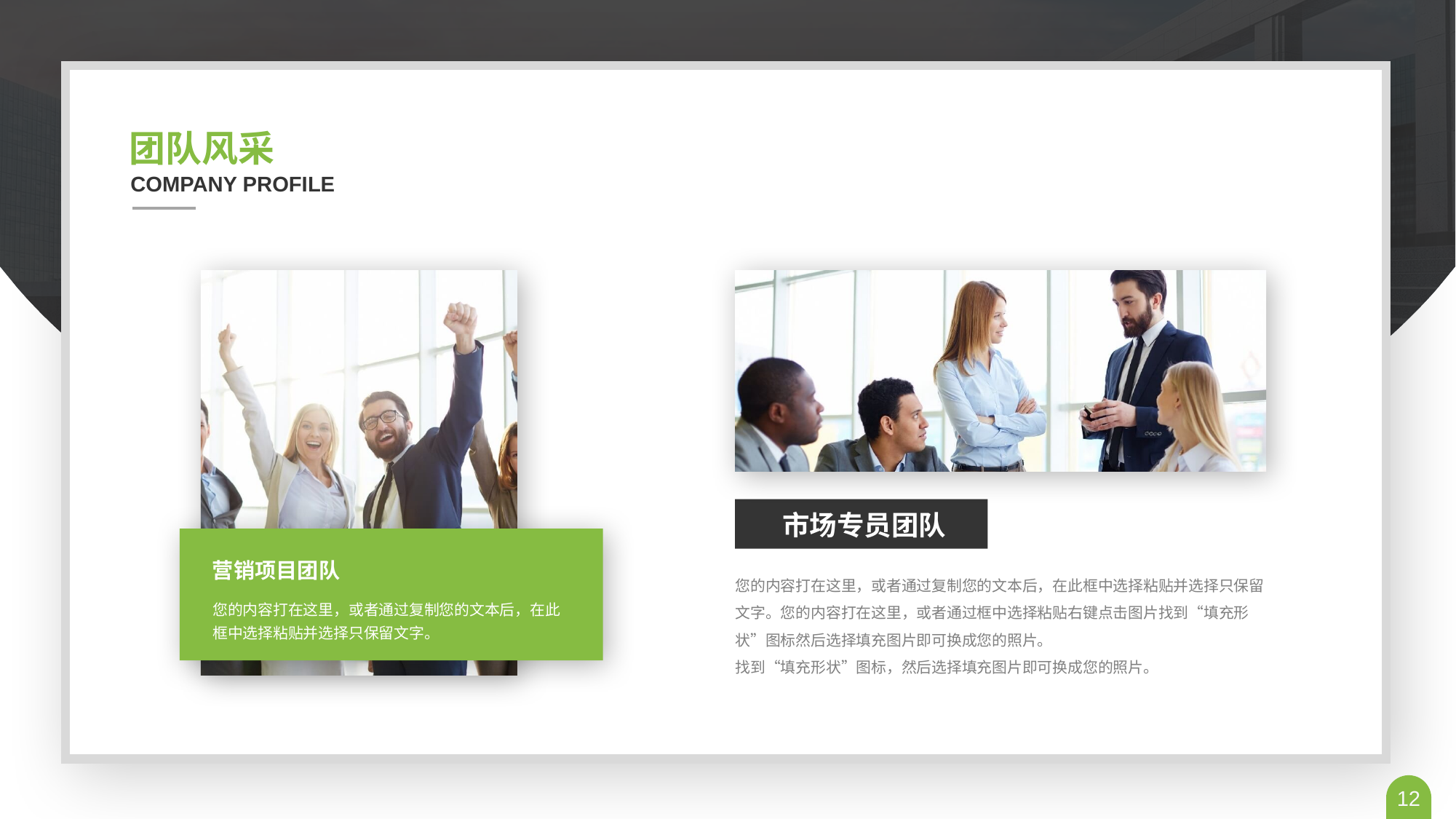

团队风采
COMPANY PROFILE

市场专员团队
您的内容打在这里，或者通过复制您的文本后，在此框中选择粘贴并选择只保留文字。您的内容打在这里，或者通过框中选择粘贴右键点击图片找到“填充形状”图标然后选择填充图片即可换成您的照片。
找到“填充形状”图标，然后选择填充图片即可换成您的照片。

营销项目团队
您的内容打在这里，或者通过复制您的文本后，在此框中选择粘贴并选择只保留文字。